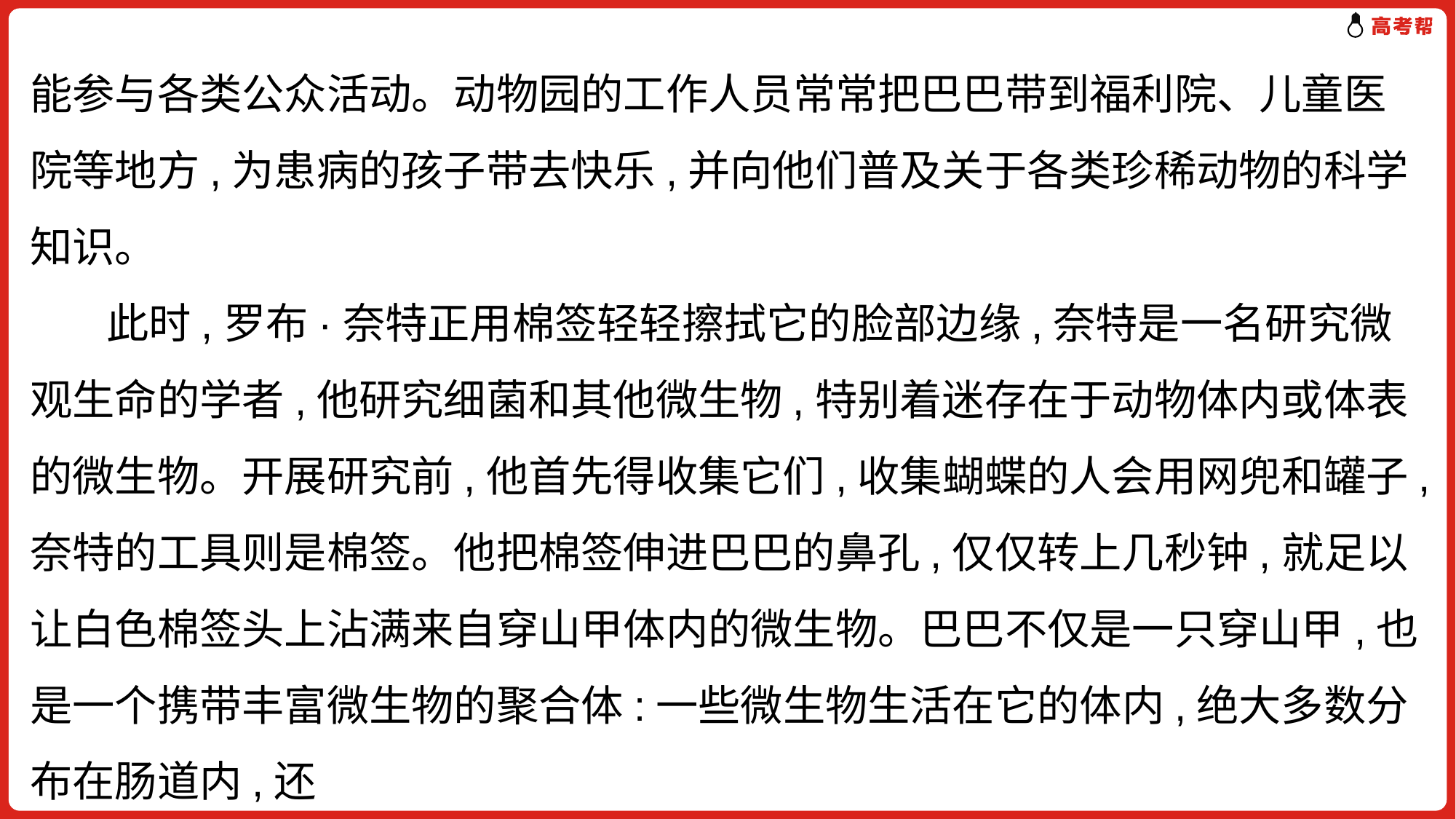

能参与各类公众活动。动物园的工作人员常常把巴巴带到福利院、儿童医院等地方,为患病的孩子带去快乐,并向他们普及关于各类珍稀动物的科学知识。
       此时,罗布·奈特正用棉签轻轻擦拭它的脸部边缘,奈特是一名研究微观生命的学者,他研究细菌和其他微生物,特别着迷存在于动物体内或体表的微生物。开展研究前,他首先得收集它们,收集蝴蝶的人会用网兜和罐子,奈特的工具则是棉签。他把棉签伸进巴巴的鼻孔,仅仅转上几秒钟,就足以让白色棉签头上沾满来自穿山甲体内的微生物。巴巴不仅是一只穿山甲,也是一个携带丰富微生物的聚合体:一些微生物生活在它的体内,绝大多数分布在肠道内,还